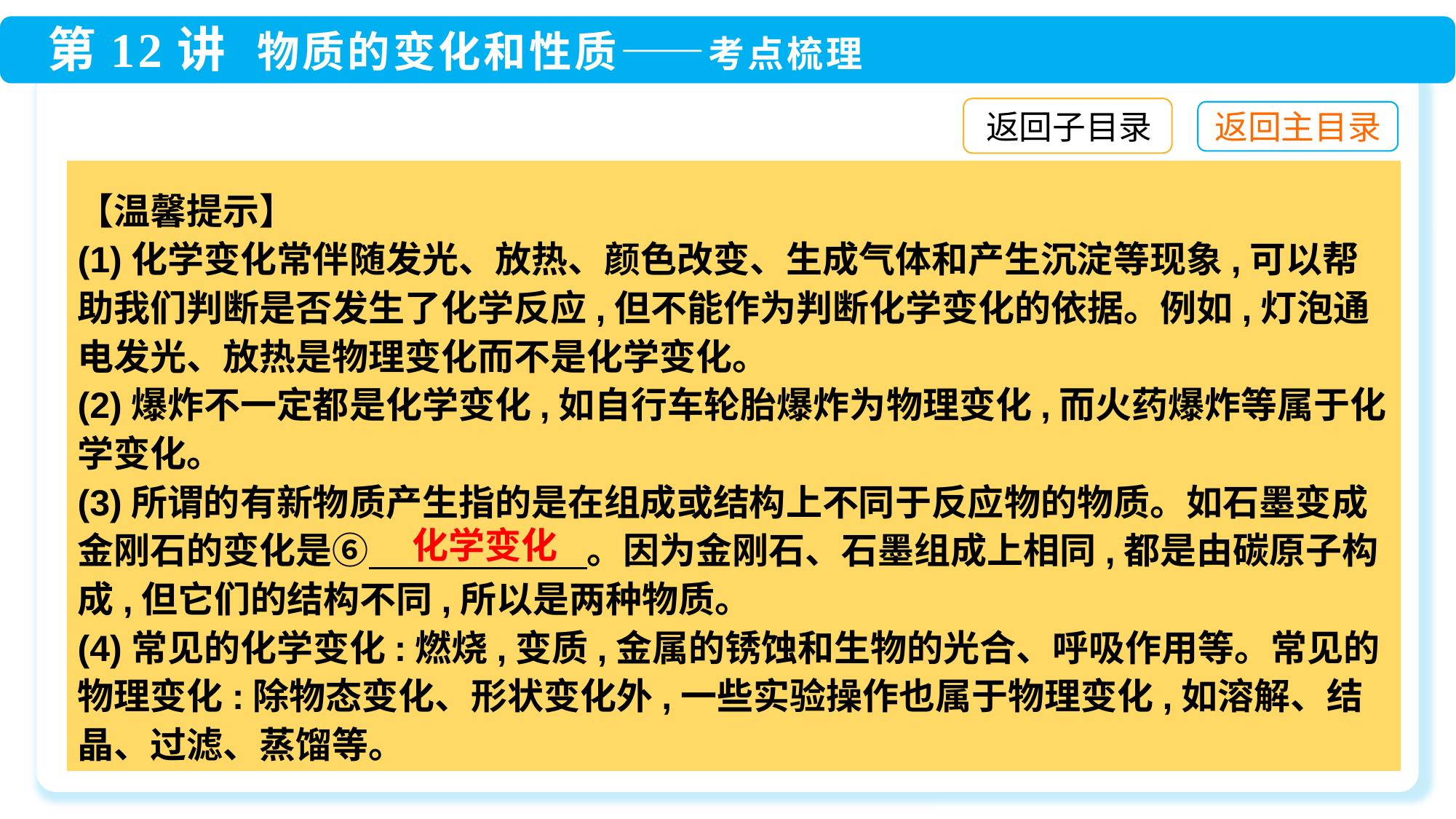

返回子目录
【温馨提示】
(1)化学变化常伴随发光、放热、颜色改变、生成气体和产生沉淀等现象,可以帮助我们判断是否发生了化学反应,但不能作为判断化学变化的依据。例如,灯泡通电发光、放热是物理变化而不是化学变化。
(2)爆炸不一定都是化学变化,如自行车轮胎爆炸为物理变化,而火药爆炸等属于化学变化。
(3)所谓的有新物质产生指的是在组成或结构上不同于反应物的物质。如石墨变成金刚石的变化是⑥　　　　　　。因为金刚石、石墨组成上相同,都是由碳原子构成,但它们的结构不同,所以是两种物质。
(4)常见的化学变化:燃烧,变质,金属的锈蚀和生物的光合、呼吸作用等。常见的物理变化:除物态变化、形状变化外,一些实验操作也属于物理变化,如溶解、结晶、过滤、蒸馏等。
化学变化